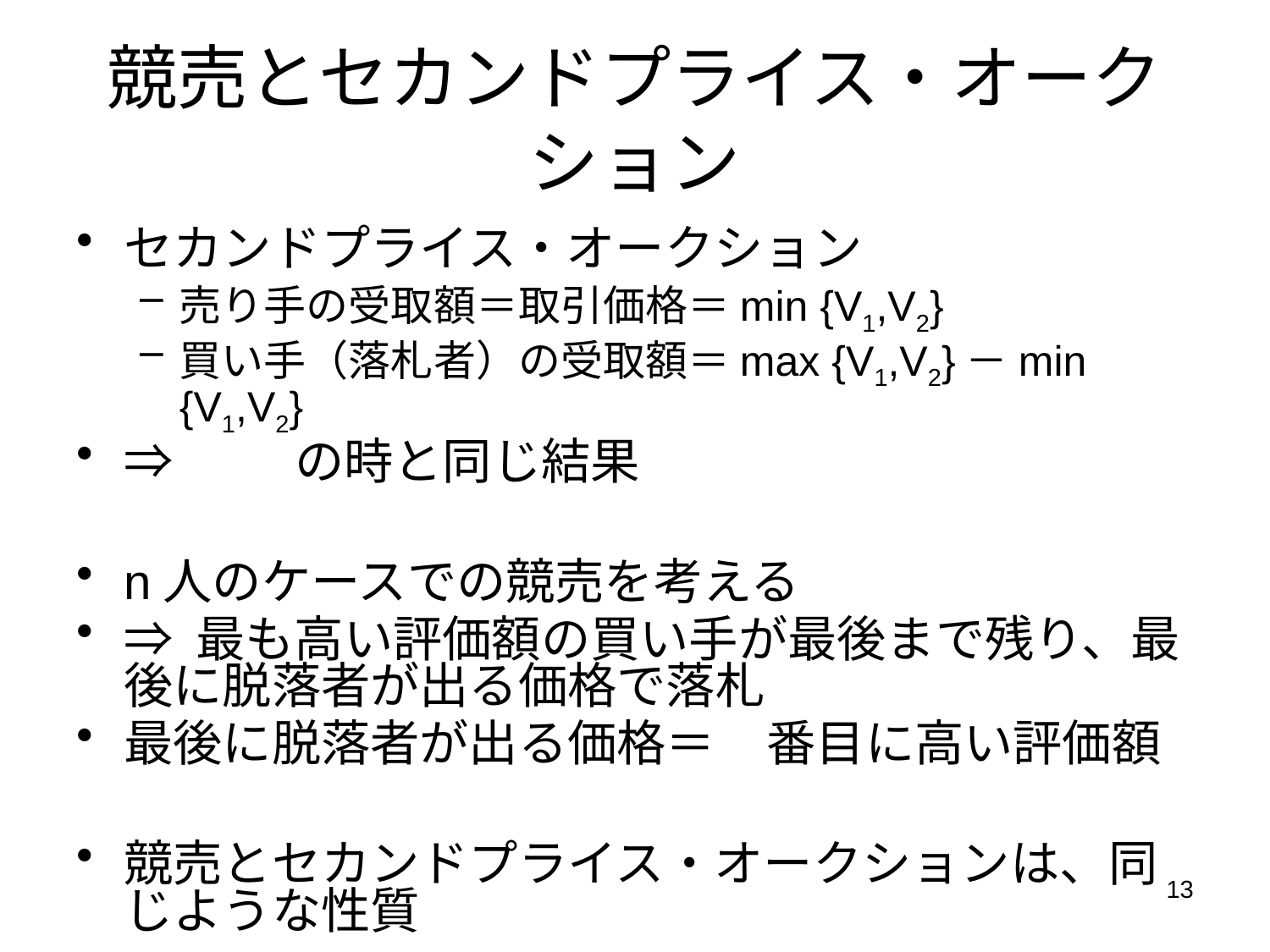

# 競売とセカンドプライス・オークション
セカンドプライス・オークション
売り手の受取額＝取引価格＝min {V1,V2}
買い手（落札者）の受取額＝max {V1,V2}－min {V1,V2}
⇒ 競売の時と同じ結果

n人のケースでの競売を考える
⇒ 最も高い評価額の買い手が最後まで残り、最後に脱落者が出る価格で落札
最後に脱落者が出る価格＝2番目に高い評価額

競売とセカンドプライス・オークションは、同じような性質
13